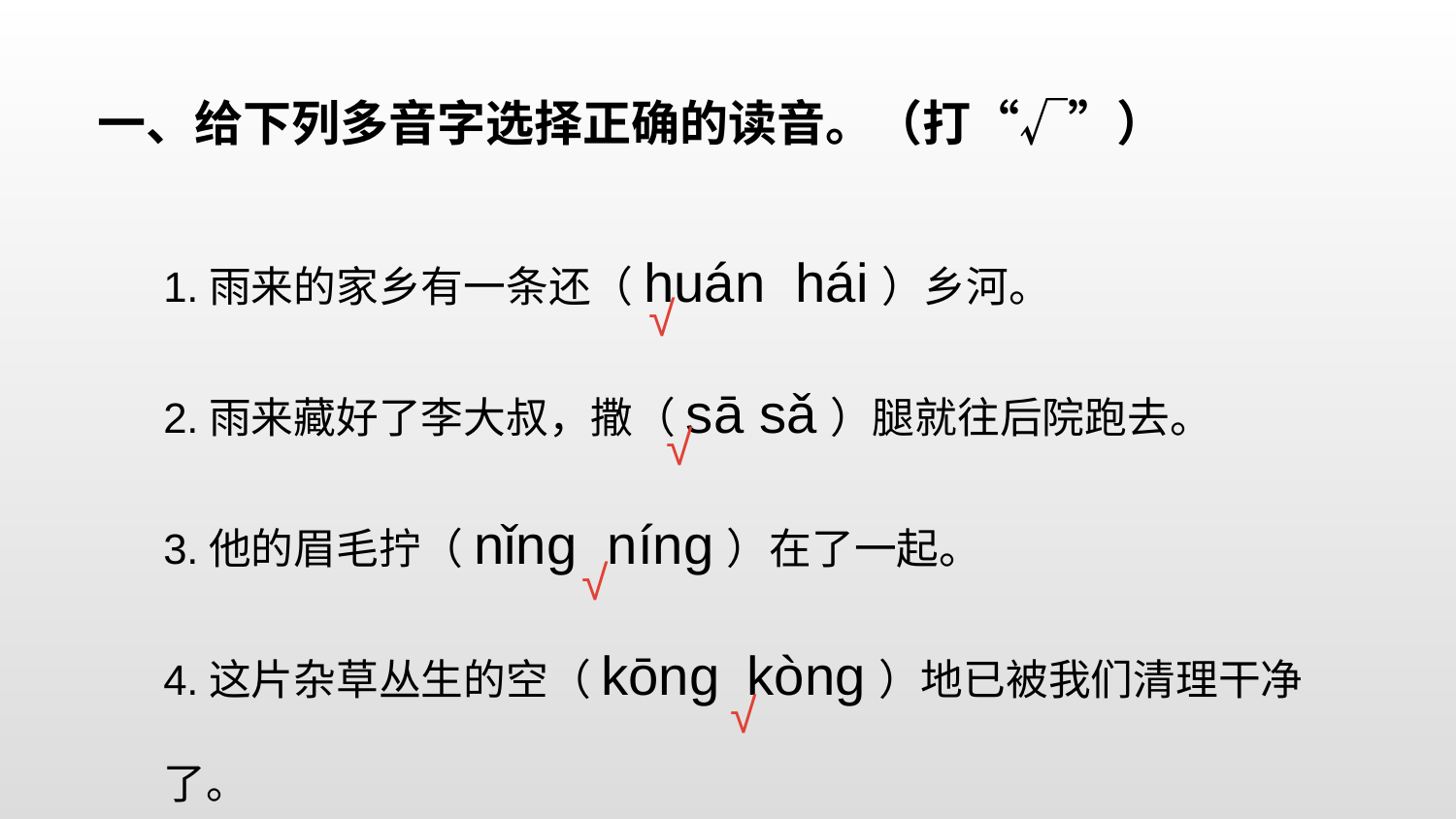

一、给下列多音字选择正确的读音。（打“√”）
1.雨来的家乡有一条还（huán  hái）乡河。
2.雨来藏好了李大叔，撒（sā sǎ）腿就往后院跑去。
3.他的眉毛拧（nǐng  níng）在了一起。
4.这片杂草丛生的空（kōng kòng）地已被我们清理干净了。
√
√
√
√